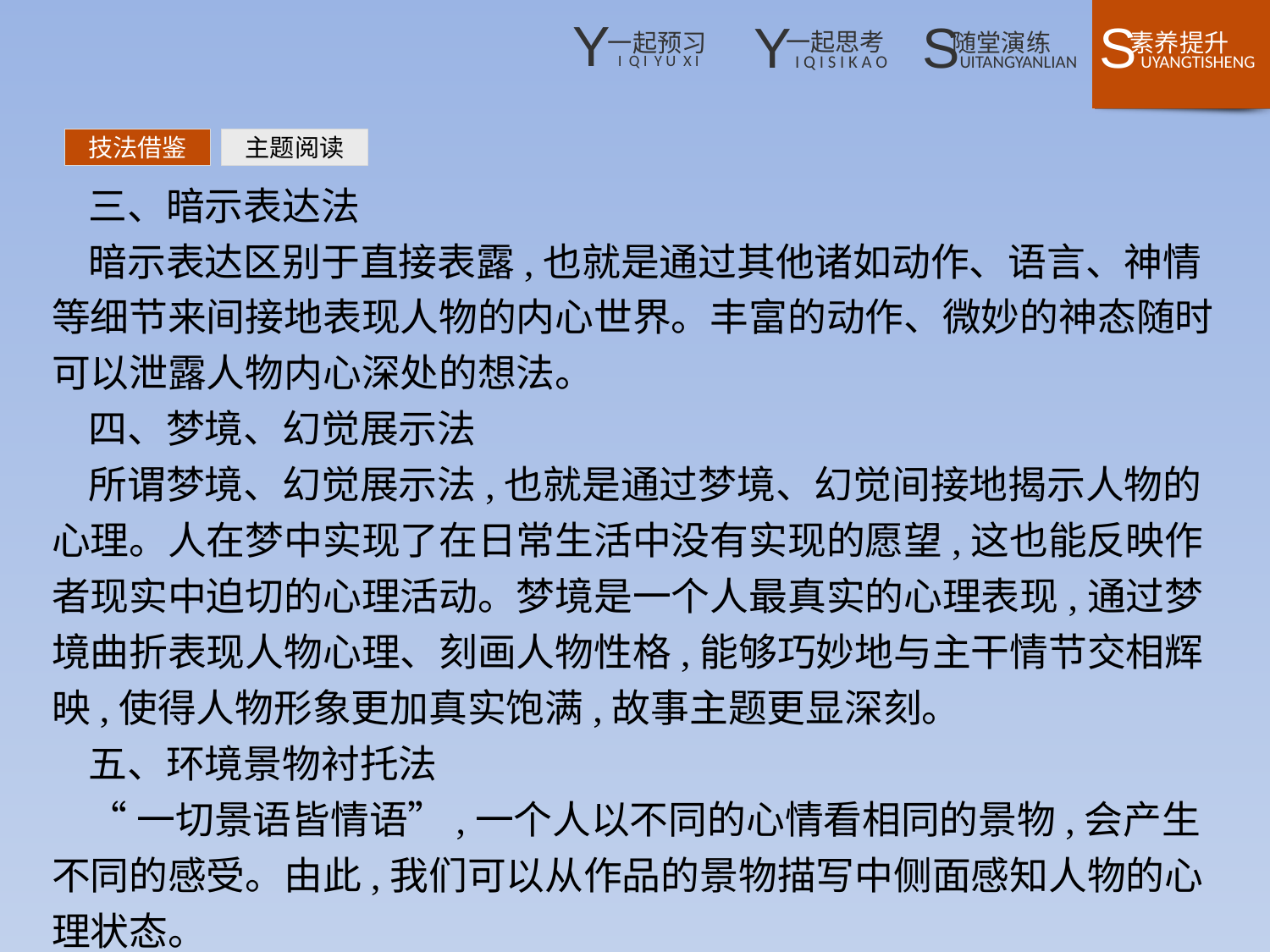

技法借鉴
主题阅读
三、暗示表达法
暗示表达区别于直接表露,也就是通过其他诸如动作、语言、神情等细节来间接地表现人物的内心世界。丰富的动作、微妙的神态随时可以泄露人物内心深处的想法。
四、梦境、幻觉展示法
所谓梦境、幻觉展示法,也就是通过梦境、幻觉间接地揭示人物的心理。人在梦中实现了在日常生活中没有实现的愿望,这也能反映作者现实中迫切的心理活动。梦境是一个人最真实的心理表现,通过梦境曲折表现人物心理、刻画人物性格,能够巧妙地与主干情节交相辉映,使得人物形象更加真实饱满,故事主题更显深刻。
五、环境景物衬托法
“一切景语皆情语”,一个人以不同的心情看相同的景物,会产生不同的感受。由此,我们可以从作品的景物描写中侧面感知人物的心理状态。